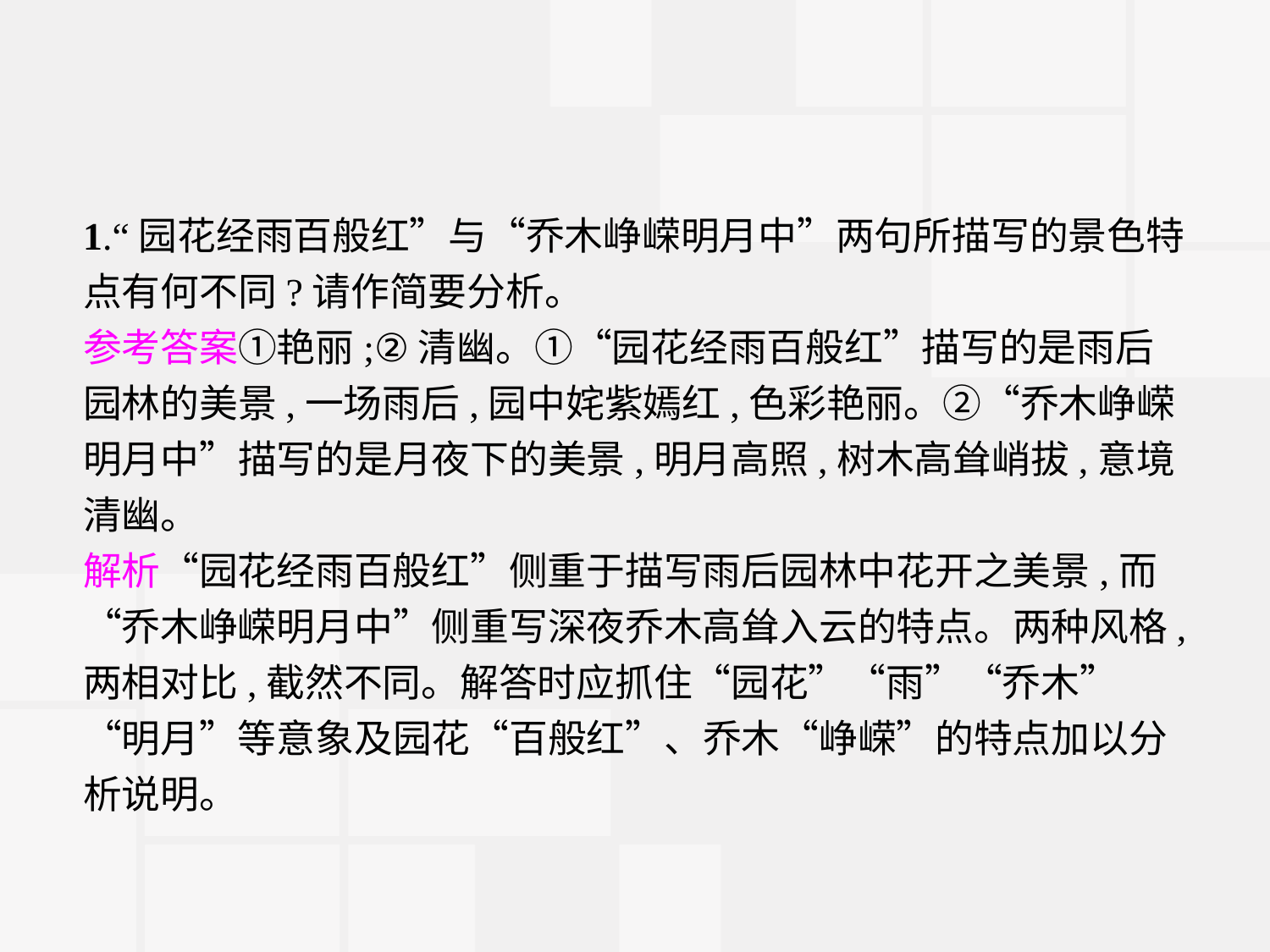

1.“园花经雨百般红”与“乔木峥嵘明月中”两句所描写的景色特点有何不同?请作简要分析。
参考答案①艳丽;②清幽。①“园花经雨百般红”描写的是雨后园林的美景,一场雨后,园中姹紫嫣红,色彩艳丽。②“乔木峥嵘明月中”描写的是月夜下的美景,明月高照,树木高耸峭拔,意境清幽。
解析“园花经雨百般红”侧重于描写雨后园林中花开之美景,而“乔木峥嵘明月中”侧重写深夜乔木高耸入云的特点。两种风格,两相对比,截然不同。解答时应抓住“园花”“雨”“乔木”“明月”等意象及园花“百般红”、乔木“峥嵘”的特点加以分析说明。